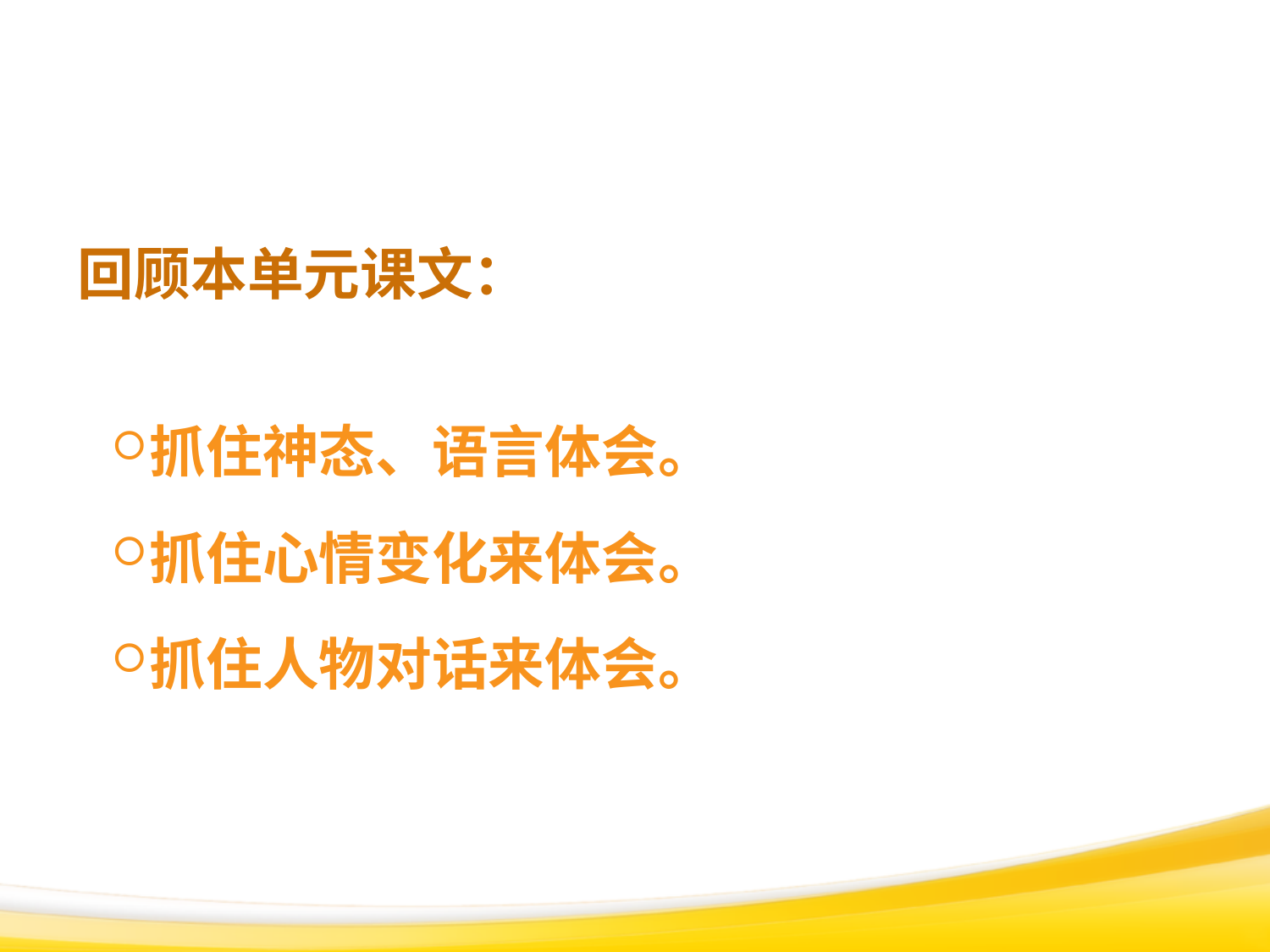

# 回顾本单元课文：
抓住神态、语言体会。
抓住心情变化来体会。
抓住人物对话来体会。